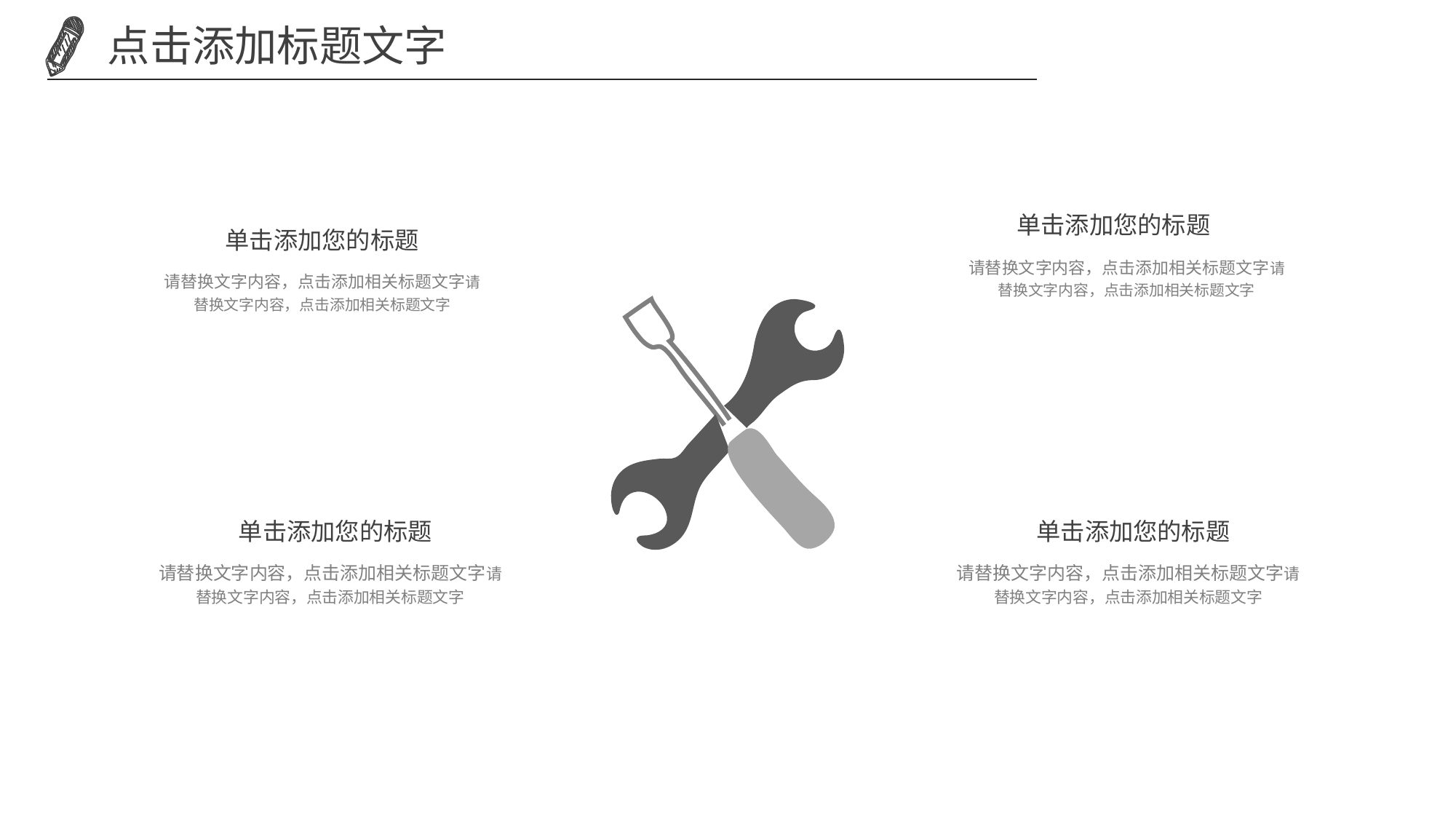

点击添加标题文字
单击添加您的标题
请替换文字内容，点击添加相关标题文字请替换文字内容，点击添加相关标题文字

单击添加您的标题
请替换文字内容，点击添加相关标题文字请替换文字内容，点击添加相关标题文字

单击添加您的标题
请替换文字内容，点击添加相关标题文字请替换文字内容，点击添加相关标题文字

单击添加您的标题
请替换文字内容，点击添加相关标题文字请替换文字内容，点击添加相关标题文字